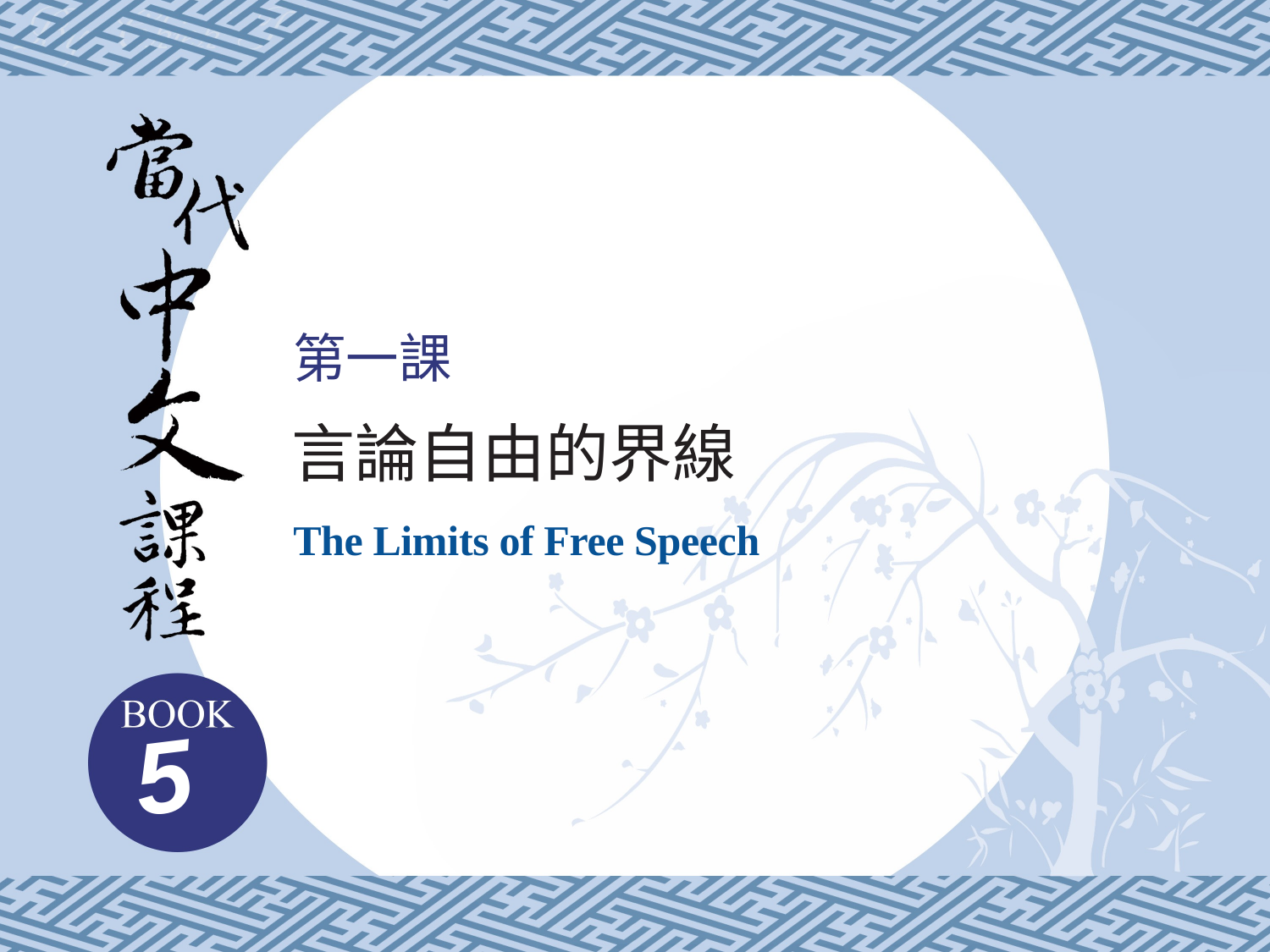

第一課
言論自由的界線
The Limits of Free Speech
5